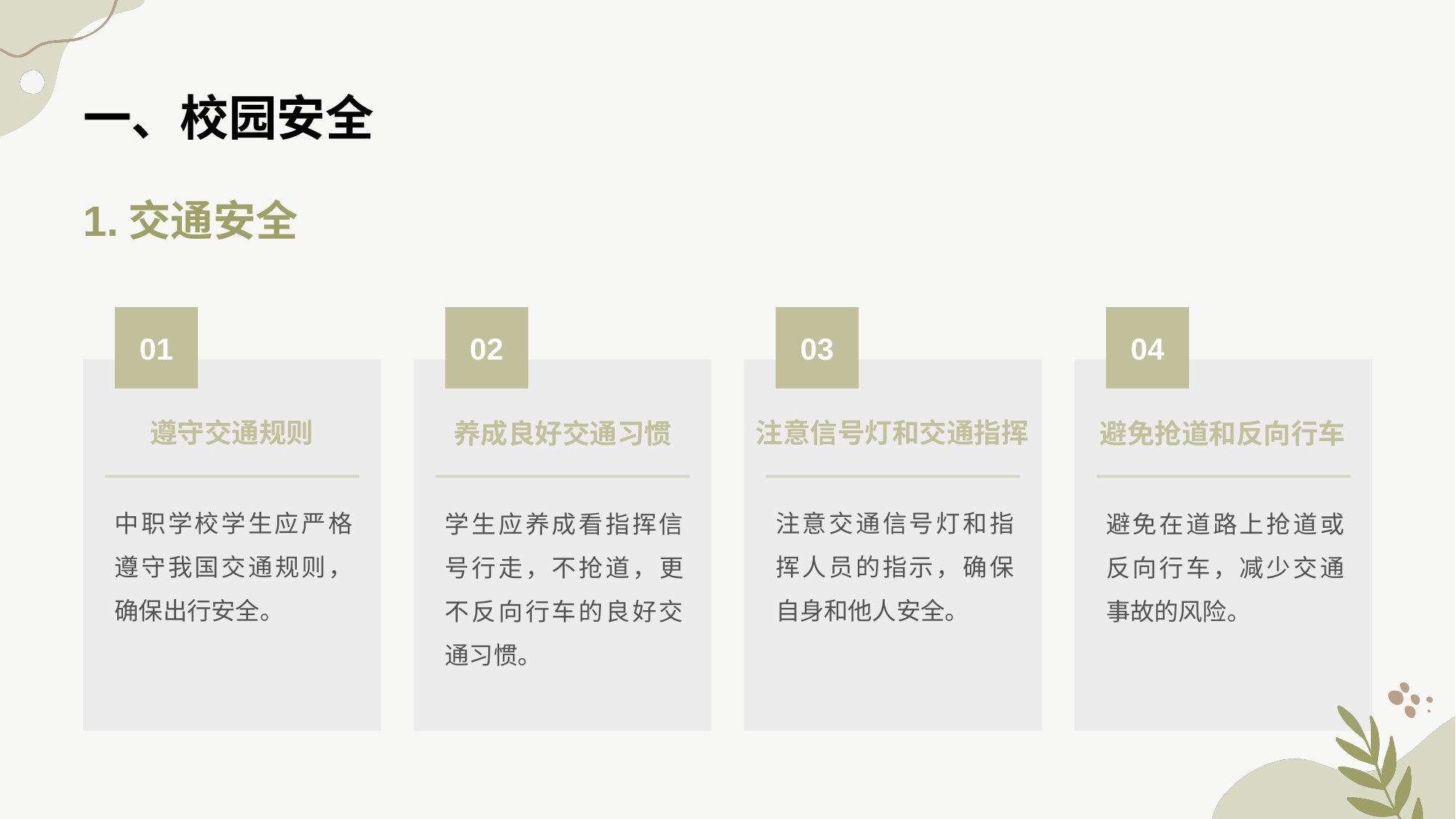

一、校园安全
1.交通安全
01
02
03
04

遵守交通规则
注意信号灯和交通指挥
养成良好交通习惯
避免抢道和反向行车
中职学校学生应严格遵守我国交通规则，确保出行安全。
注意交通信号灯和指挥人员的指示，确保自身和他人安全。
学生应养成看指挥信号行走，不抢道，更不反向行车的良好交通习惯。
避免在道路上抢道或反向行车，减少交通事故的风险。